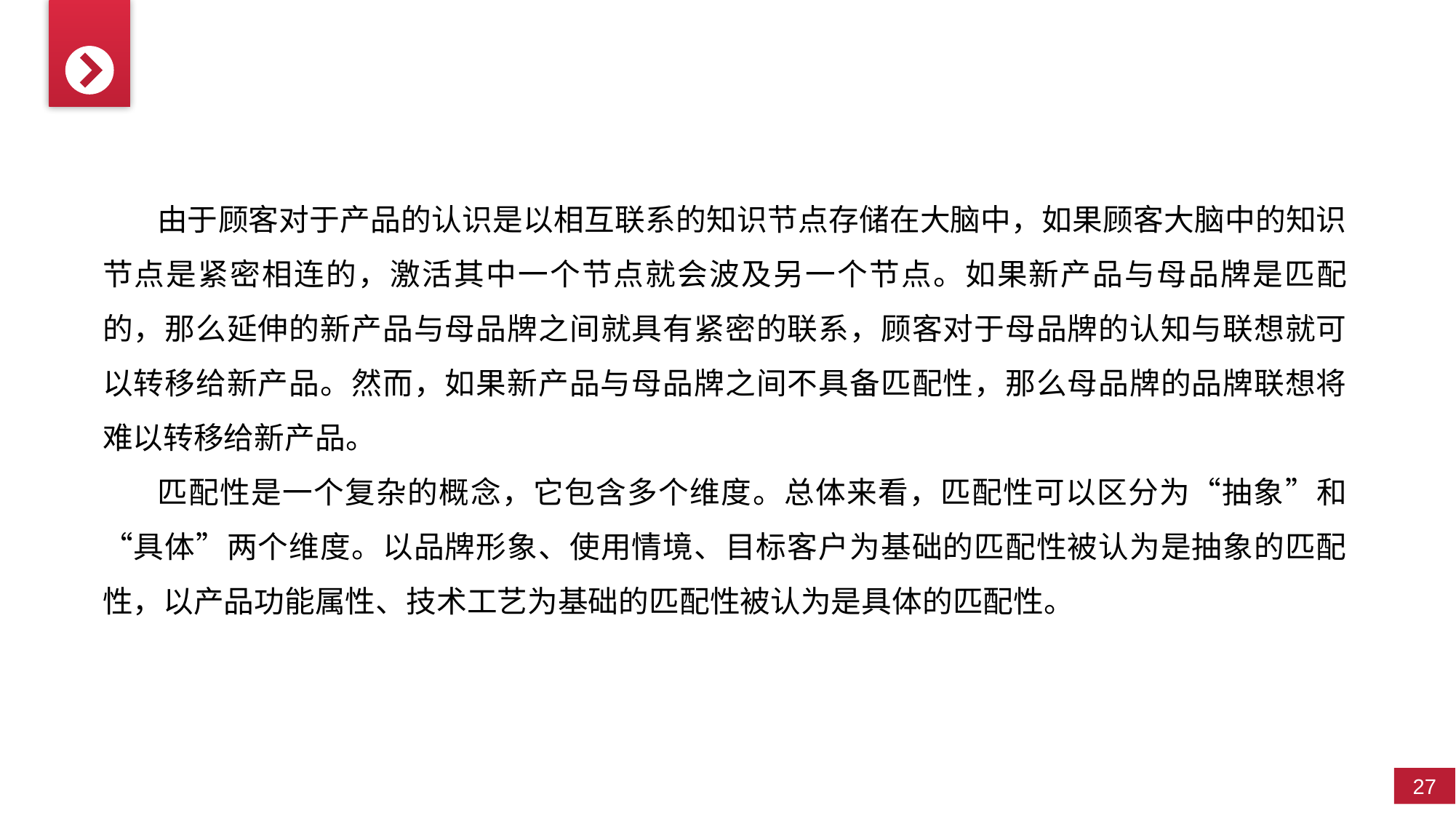

由于顾客对于产品的认识是以相互联系的知识节点存储在大脑中，如果顾客大脑中的知识节点是紧密相连的，激活其中一个节点就会波及另一个节点。如果新产品与母品牌是匹配的，那么延伸的新产品与母品牌之间就具有紧密的联系，顾客对于母品牌的认知与联想就可以转移给新产品。然而，如果新产品与母品牌之间不具备匹配性，那么母品牌的品牌联想将难以转移给新产品。
匹配性是一个复杂的概念，它包含多个维度。总体来看，匹配性可以区分为“抽象”和“具体”两个维度。以品牌形象、使用情境、目标客户为基础的匹配性被认为是抽象的匹配性，以产品功能属性、技术工艺为基础的匹配性被认为是具体的匹配性。